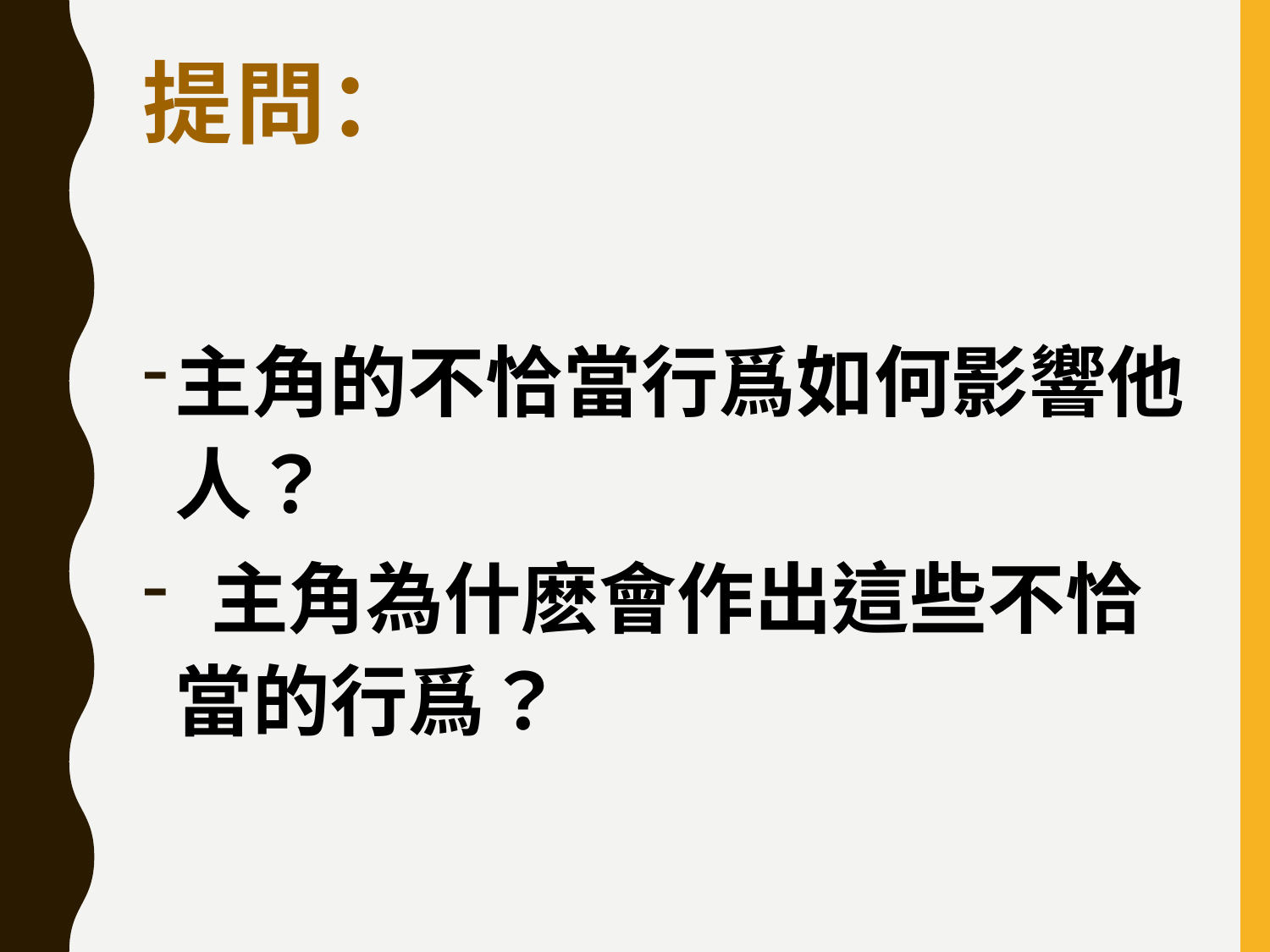

# 提問：
主角的不恰當行爲如何影響他人？
 主角為什麽會作出這些不恰當的行爲？